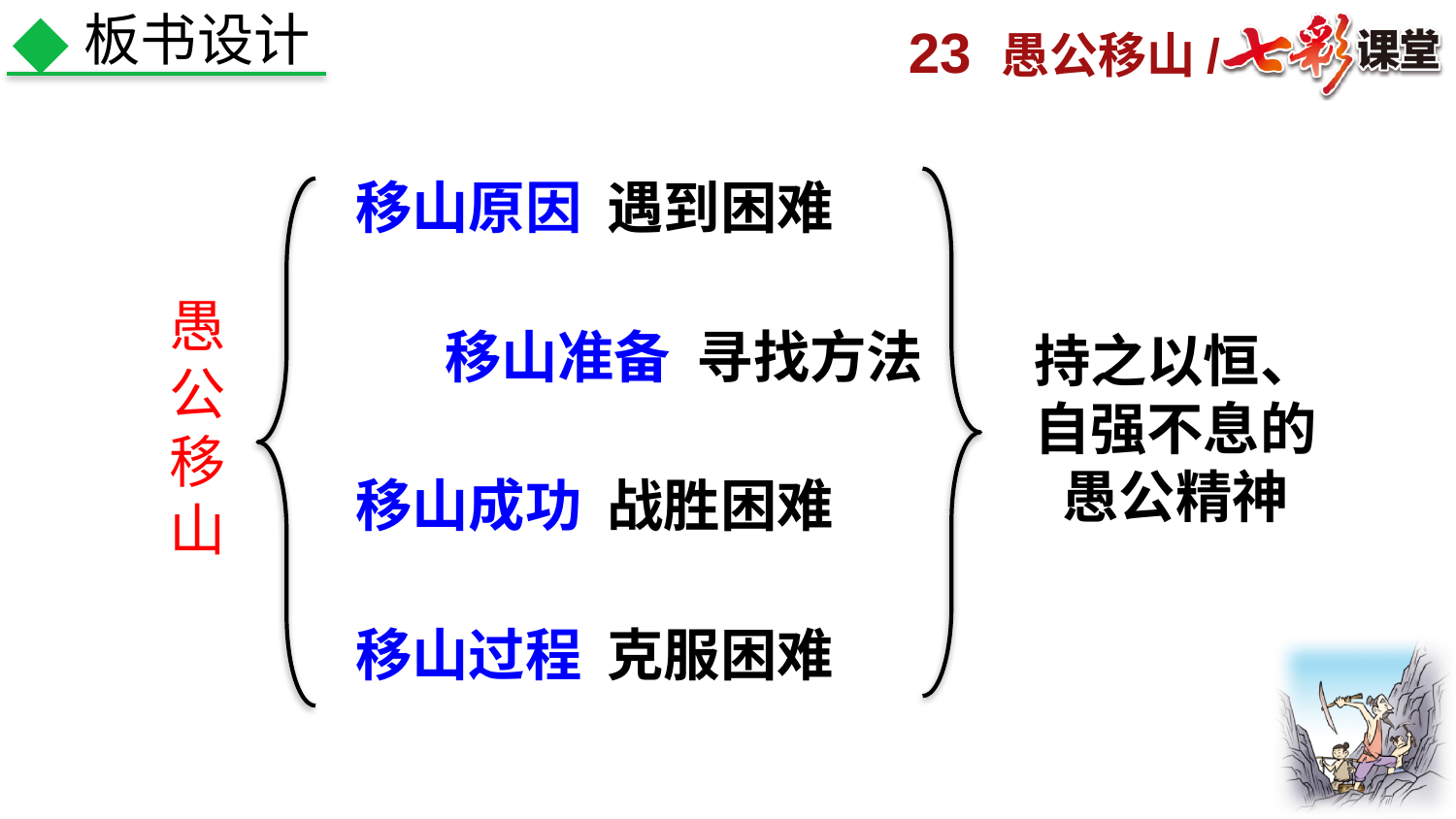

板书设计

移山原因  遇到困难

愚公移山
移山准备  寻找方法
持之以恒、
自强不息的
愚公精神
移山成功  战胜困难
移山过程  克服困难